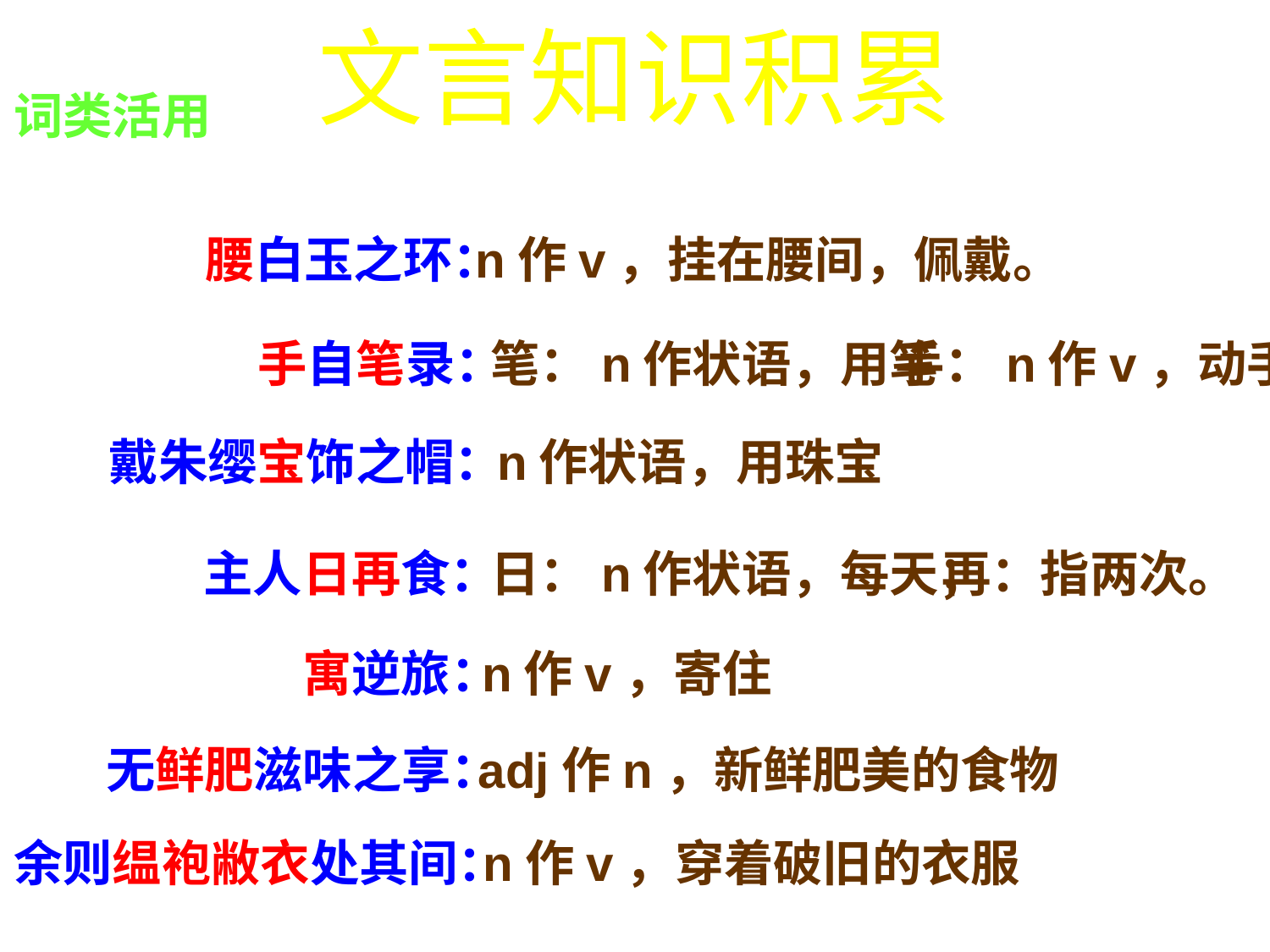

文言知识积累
词类活用
腰白玉之环：
n作v，挂在腰间，佩戴。
手自笔录：
笔：n作状语，用笔
手：n作v，动手
戴朱缨宝饰之帽：
n作状语，用珠宝
主人日再食：
日：n作状语，每天；
再：指两次。
n作v，寄住
寓逆旅：
无鲜肥滋味之享：
adj作n，新鲜肥美的食物
余则缊袍敝衣处其间：
n作v，穿着破旧的衣服